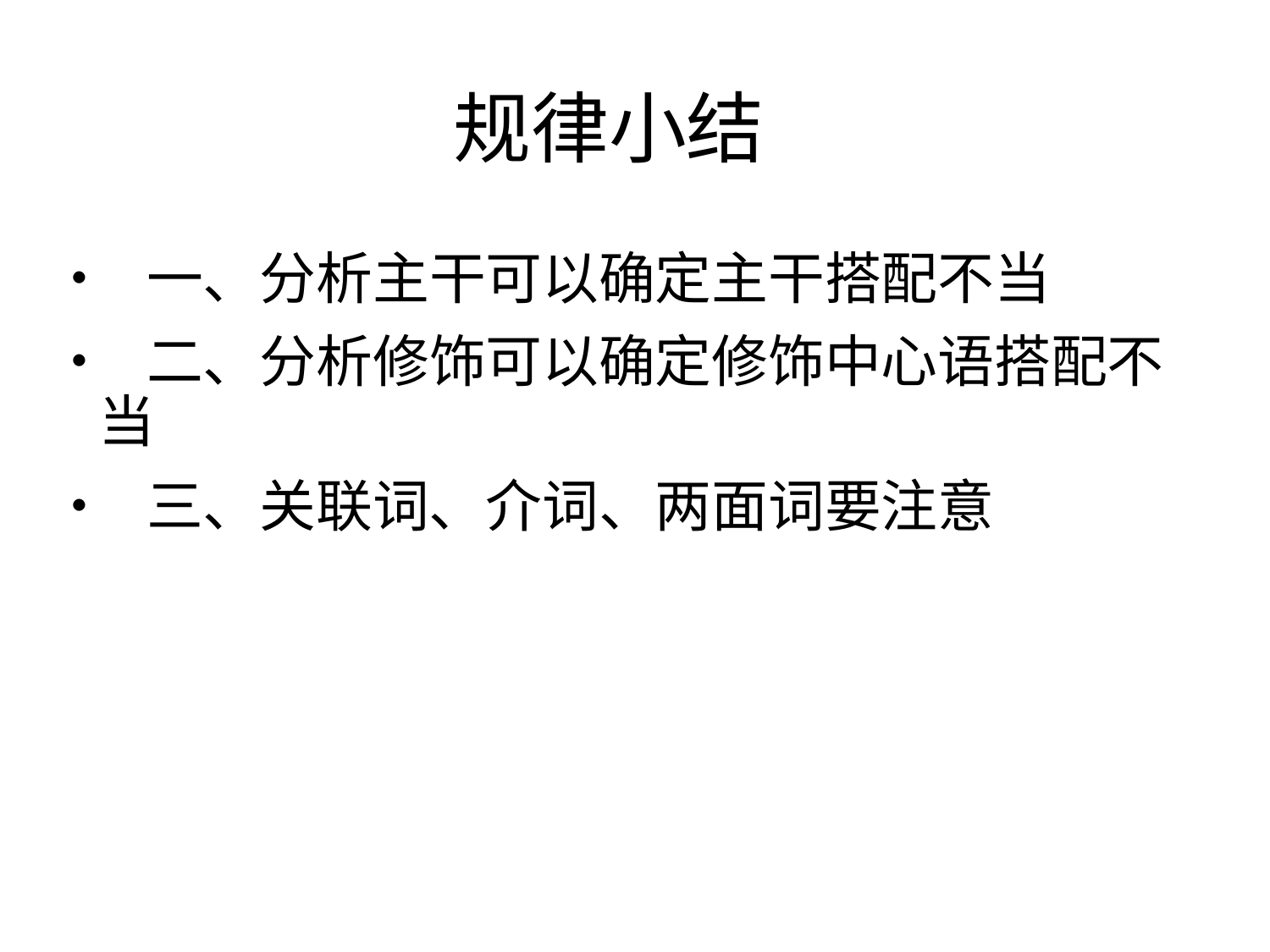

规律小结

•  一、分析主干可以确定主干搭配不当

•  二、分析修饰可以确定修饰中心语搭配不
	当

•  三、关联词、介词、两面词要注意